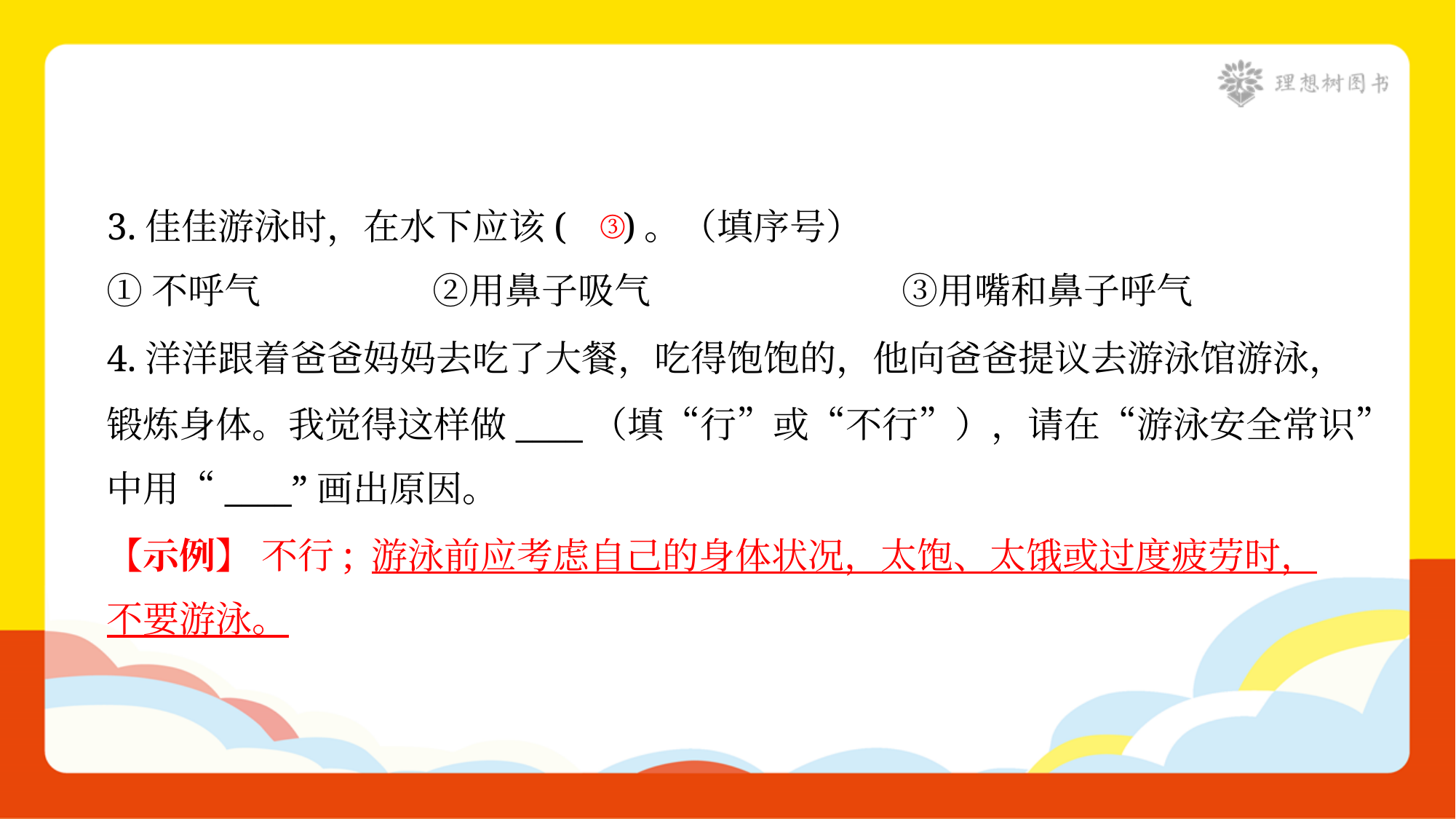

③
3.佳佳游泳时，在水下应该(      )。（填序号）
①不呼气	②用鼻子吸气	③用嘴和鼻子呼气
4.洋洋跟着爸爸妈妈去吃了大餐，吃得饱饱的，他向爸爸提议去游泳馆游泳，
锻炼身体。我觉得这样做____（填“行”或“不行”），请在“游泳安全常识”
中用“____”画出原因。
【示例】 不行; 游泳前应考虑自己的身体状况，太饱、太饿或过度疲劳时，
不要游泳。